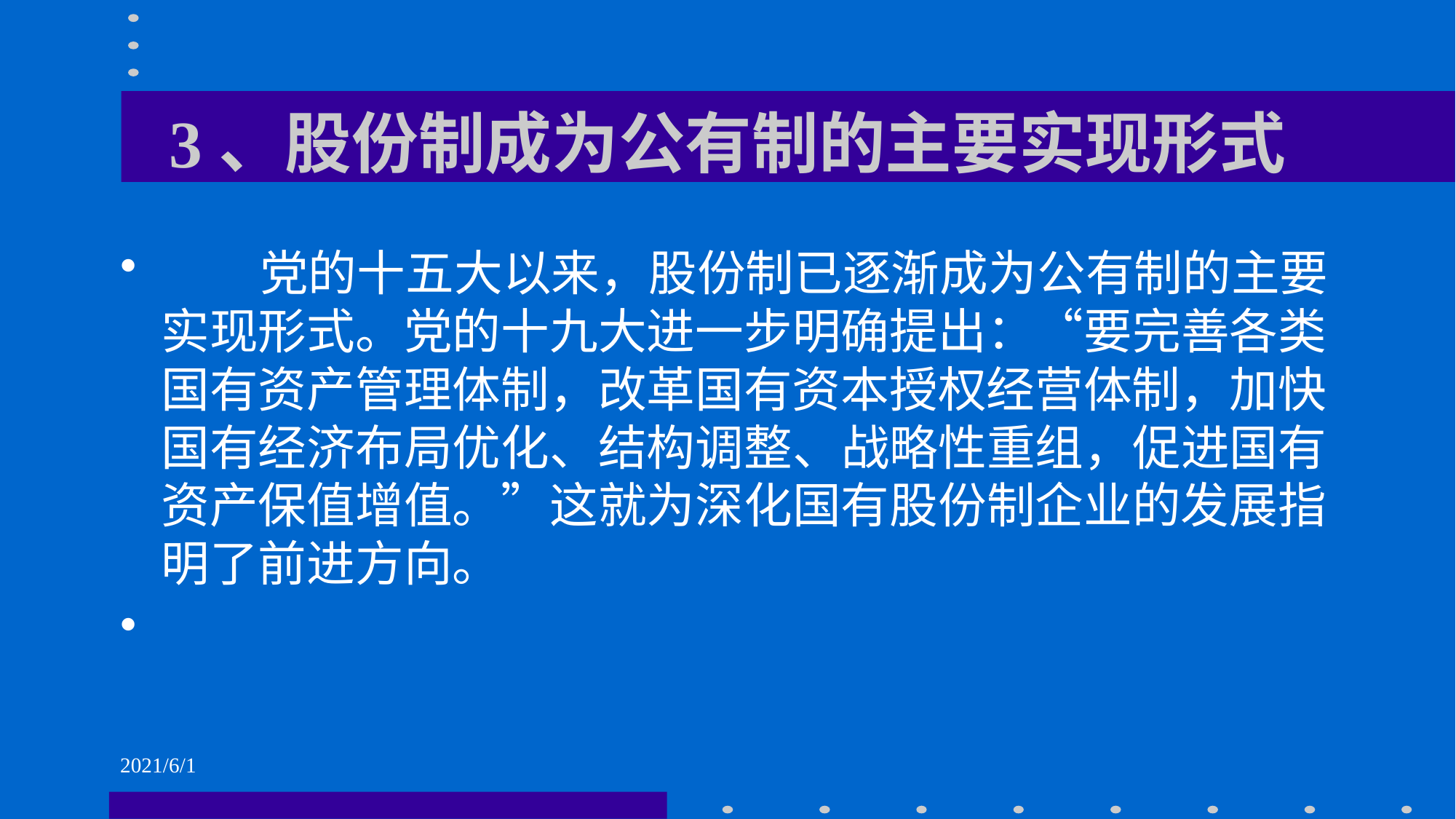

# 3、股份制成为公有制的主要实现形式
        党的十五大以来，股份制已逐渐成为公有制的主要实现形式。党的十九大进一步明确提出：“要完善各类国有资产管理体制，改革国有资本授权经营体制，加快国有经济布局优化、结构调整、战略性重组，促进国有资产保值增值。”这就为深化国有股份制企业的发展指明了前进方向。

2021/6/1